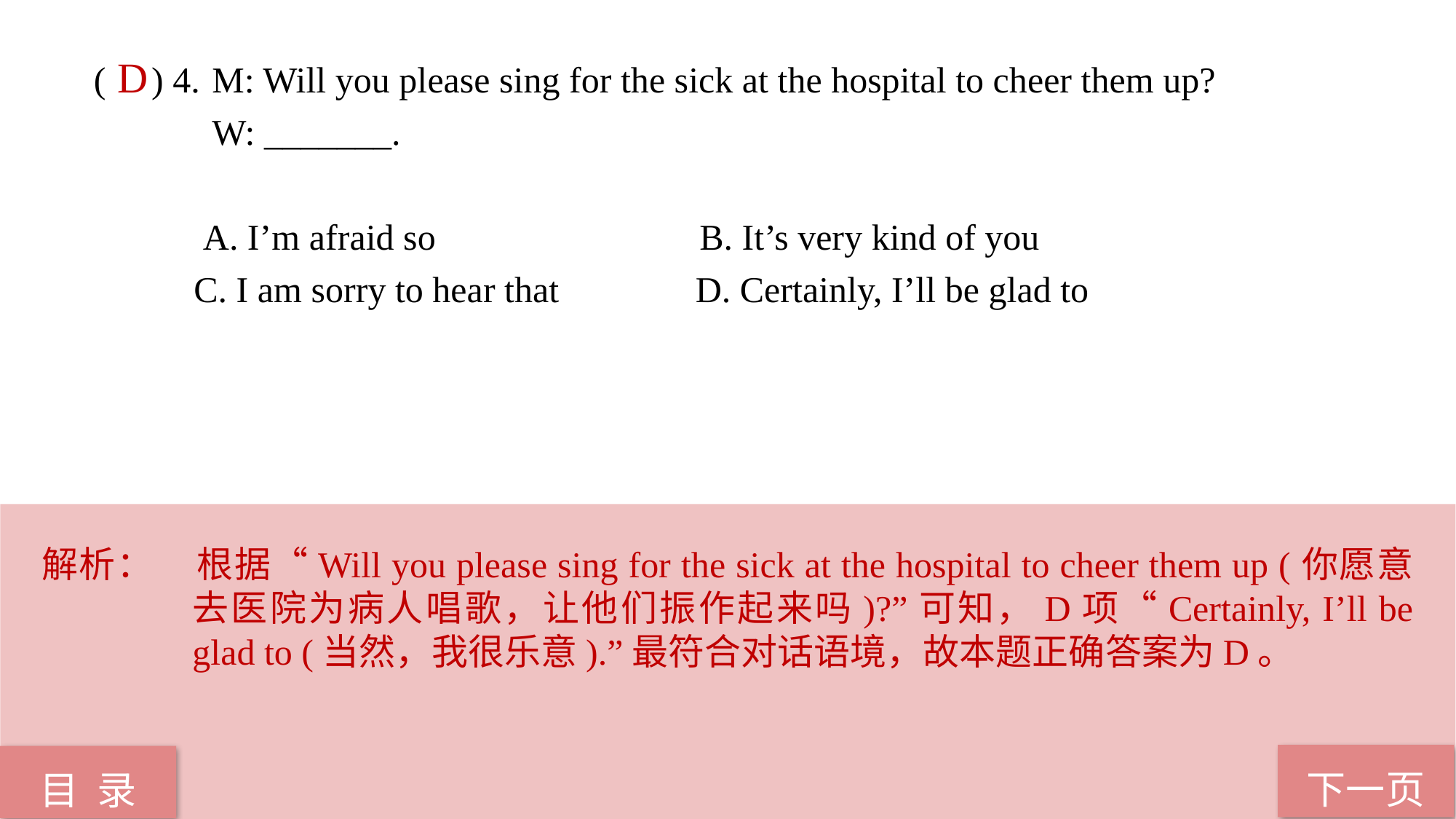

(     ) 4.	 M: Will you please sing for the sick at the hospital to cheer them up?
             W: _______.

            A. I’m afraid so                             B. It’s very kind of you
           C. I am sorry to hear that               D. Certainly, I’ll be glad to
D
解析：	根据“Will you please sing for the sick at the hospital to cheer them up (你愿意去医院为病人唱歌，让他们振作起来吗)?”可知，D项“Certainly, I’ll be glad to (当然，我很乐意).”最符合对话语境，故本题正确答案为D。